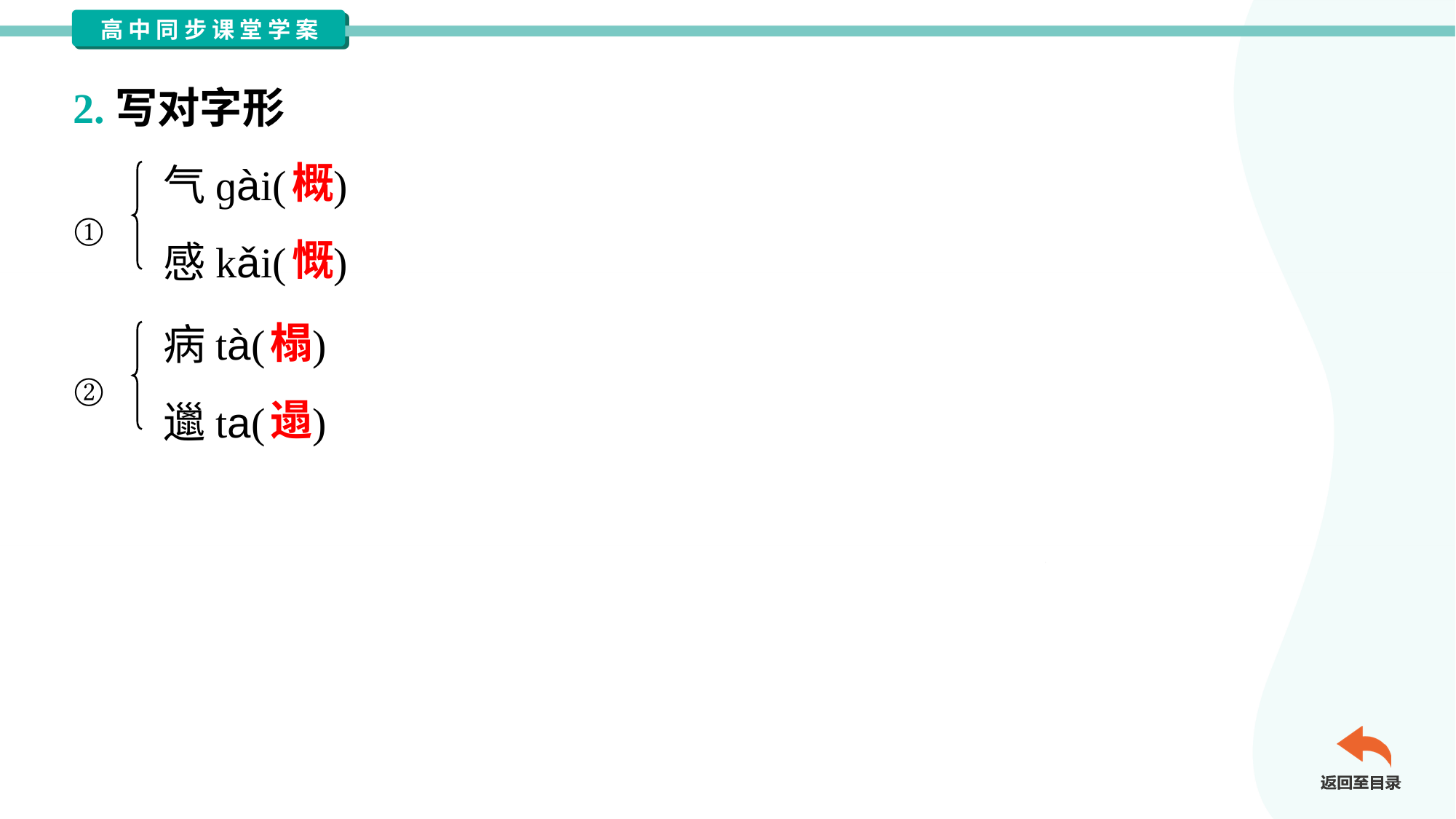

2.写对字形
气ɡài(    )
感kǎi(    )
概

①

慨
病tà(    )
邋ta(    )
榻

②

遢